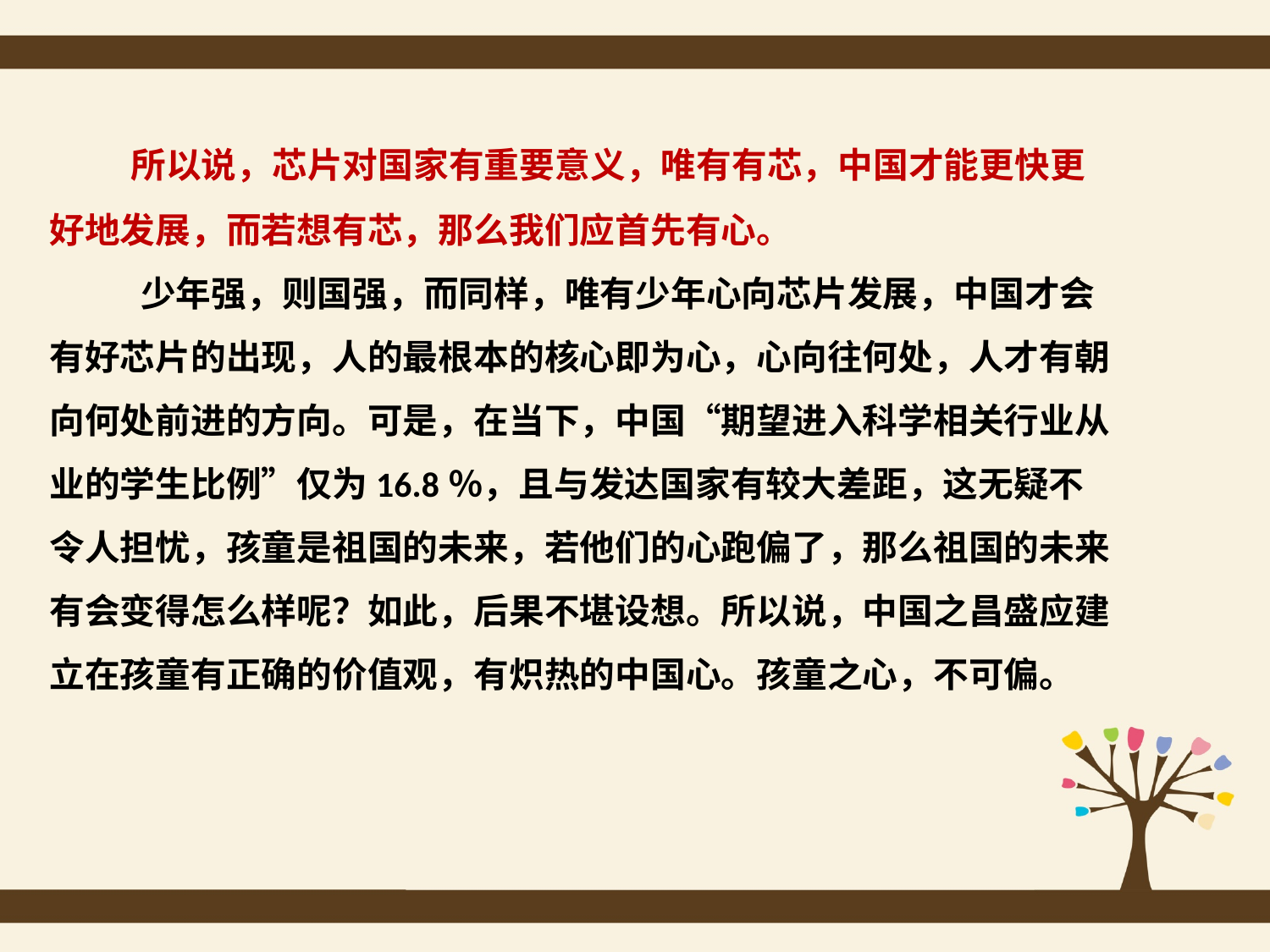

所以说，芯片对国家有重要意义，唯有有芯，中国才能更快更好地发展，而若想有芯，那么我们应首先有心。
     少年强，则国强，而同样，唯有少年心向芯片发展，中国才会有好芯片的出现，人的最根本的核心即为心，心向往何处，人才有朝向何处前进的方向。可是，在当下，中国“期望进入科学相关行业从业的学生比例”仅为16.8％，且与发达国家有较大差距，这无疑不令人担忧，孩童是祖国的未来，若他们的心跑偏了，那么祖国的未来有会变得怎么样呢？如此，后果不堪设想。所以说，中国之昌盛应建立在孩童有正确的价值观，有炽热的中国心。孩童之心，不可偏。